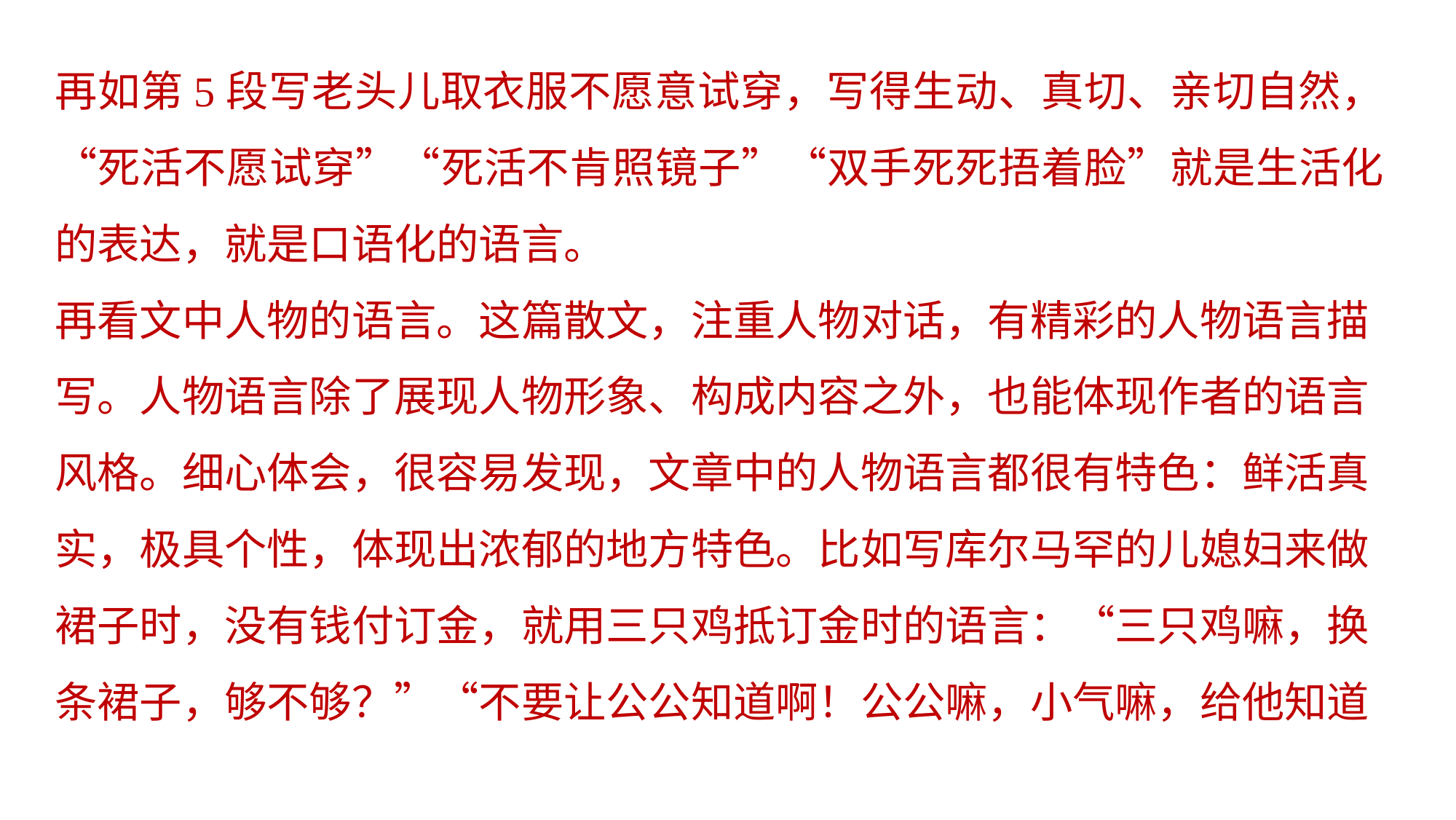

再如第5段写老头儿取衣服不愿意试穿，写得生动、真切、亲切自然，“死活不愿试穿”“死活不肯照镜子”“双手死死捂着脸”就是生活化的表达，就是口语化的语言。
再看文中人物的语言。这篇散文，注重人物对话，有精彩的人物语言描写。人物语言除了展现人物形象、构成内容之外，也能体现作者的语言风格。细心体会，很容易发现，文章中的人物语言都很有特色：鲜活真实，极具个性，体现出浓郁的地方特色。比如写库尔马罕的儿媳妇来做裙子时，没有钱付订金，就用三只鸡抵订金时的语言：“三只鸡嘛，换条裙子，够不够？”“不要让公公知道啊！公公嘛，小气嘛，给他知道